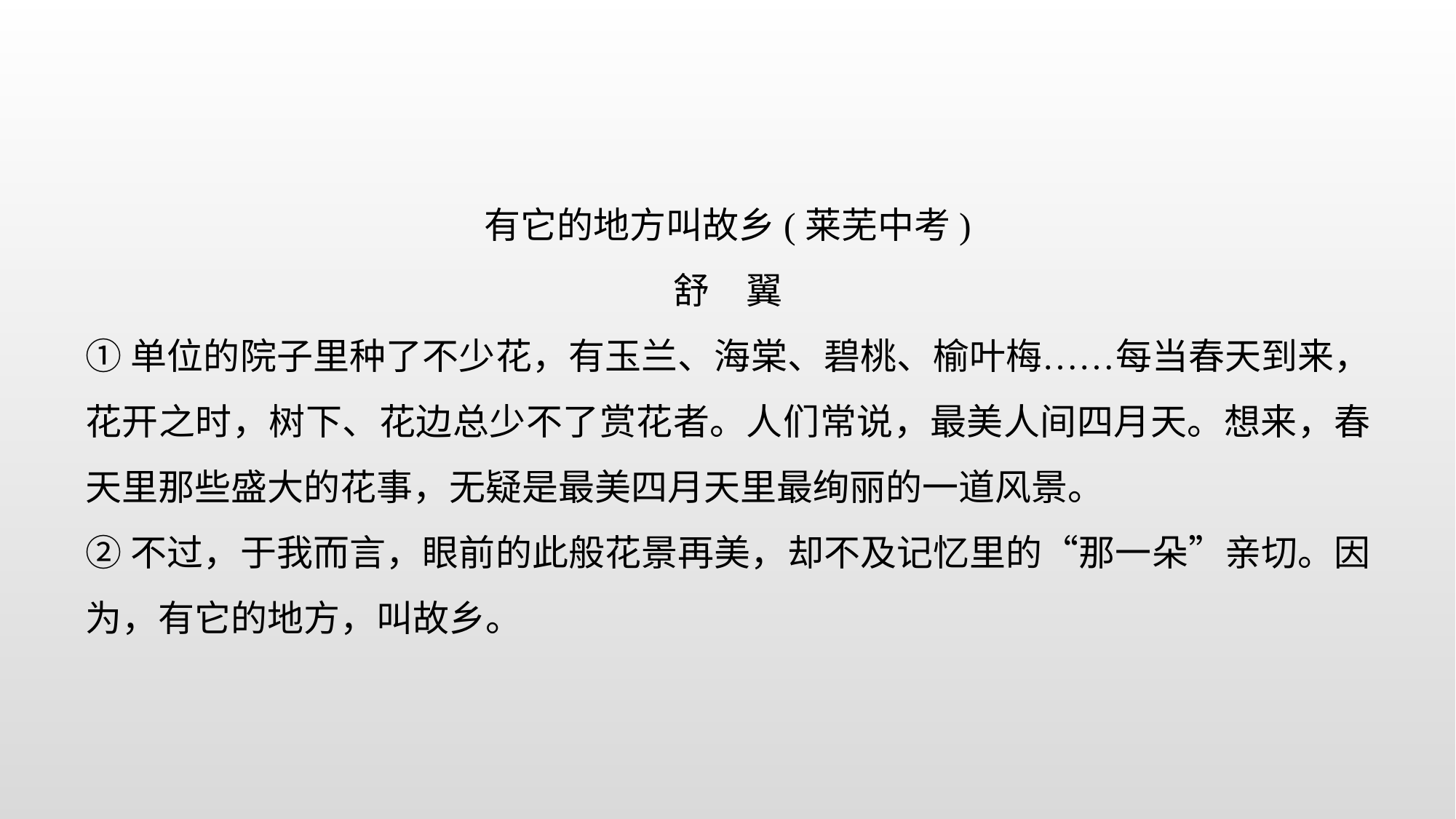

有它的地方叫故乡(莱芜中考)
舒　翼
①单位的院子里种了不少花，有玉兰、海棠、碧桃、榆叶梅……每当春天到来，花开之时，树下、花边总少不了赏花者。人们常说，最美人间四月天。想来，春天里那些盛大的花事，无疑是最美四月天里最绚丽的一道风景。
②不过，于我而言，眼前的此般花景再美，却不及记忆里的“那一朵”亲切。因为，有它的地方，叫故乡。